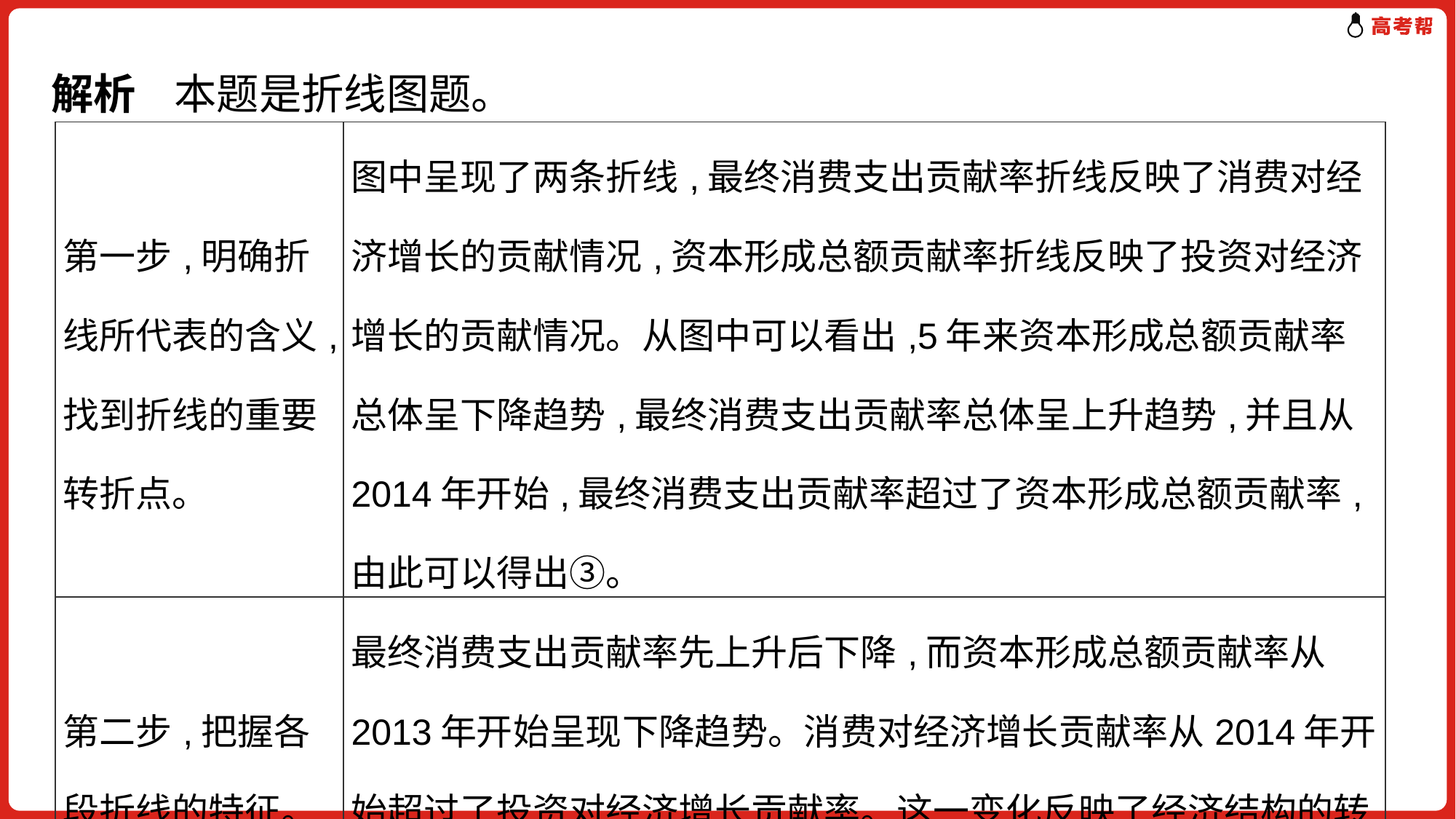

# 解析    本题是折线图题。
| 第一步,明确折线所代表的含义,找到折线的重要转折点。 | 图中呈现了两条折线,最终消费支出贡献率折线反映了消费对经济增长的贡献情况,资本形成总额贡献率折线反映了投资对经济增长的贡献情况。从图中可以看出,5年来资本形成总额贡献率总体呈下降趋势,最终消费支出贡献率总体呈上升趋势,并且从2014年开始,最终消费支出贡献率超过了资本形成总额贡献率,由此可以得出③。 |
| --- | --- |
| 第二步,把握各段折线的特征。 | 最终消费支出贡献率先上升后下降,而资本形成总额贡献率从2013年开始呈现下降趋势。消费对经济增长贡献率从2014年开始超过了投资对经济增长贡献率。这一变化反映了经济结构的转型升级,①符合题意。 |